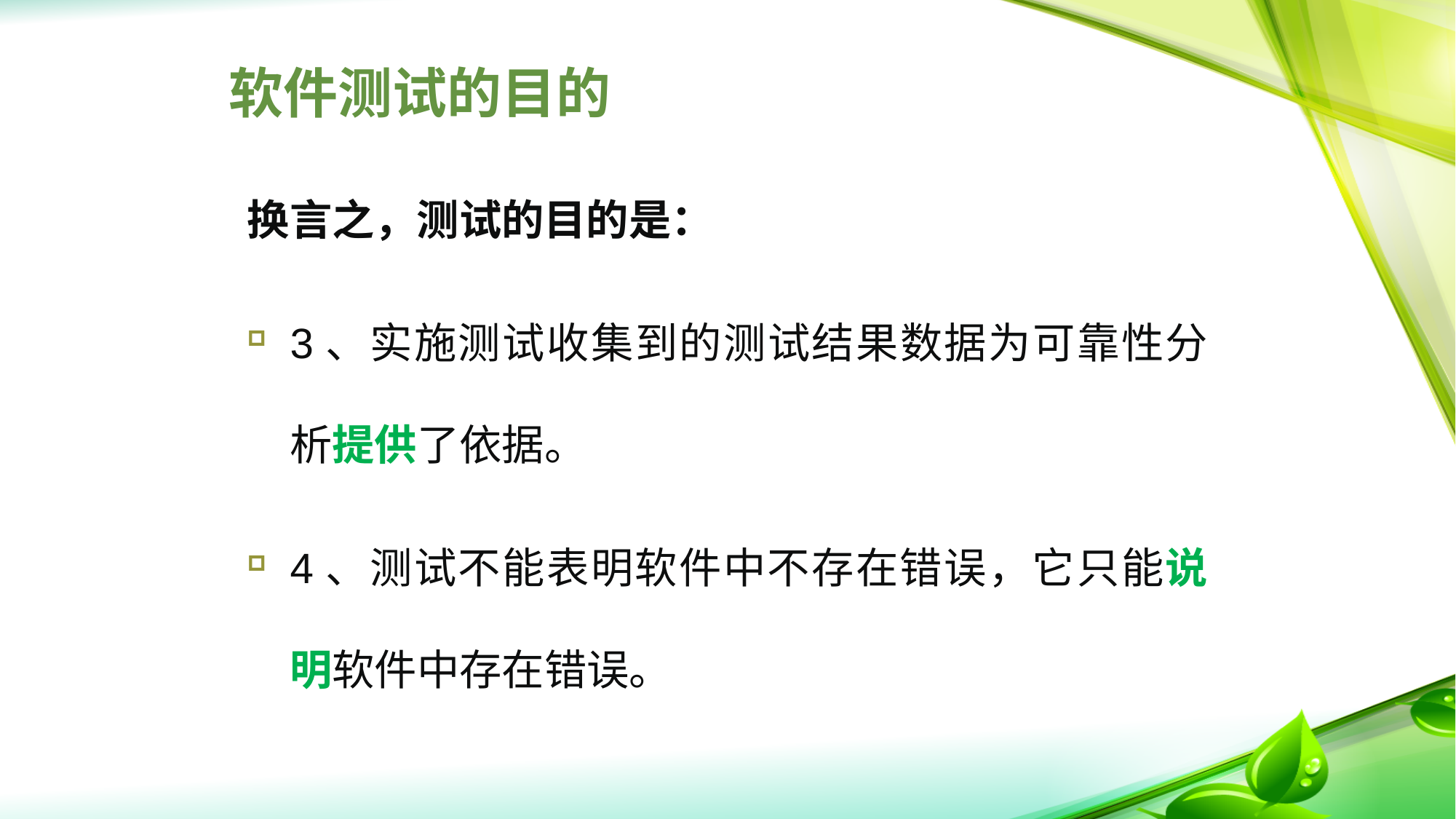

软件测试的目的
换言之，测试的目的是：
3、实施测试收集到的测试结果数据为可靠性分析提供了依据。
4、测试不能表明软件中不存在错误，它只能说明软件中存在错误。